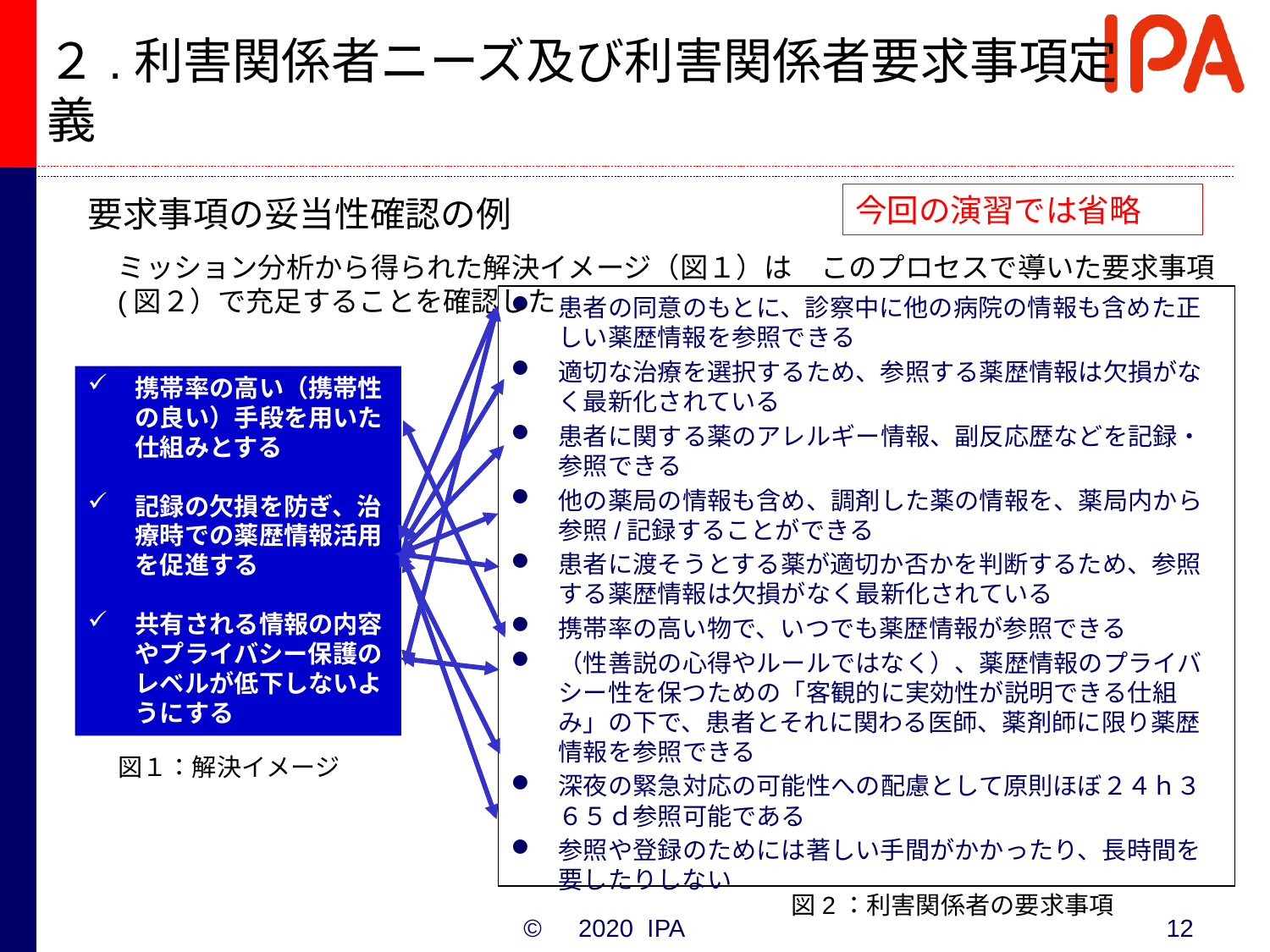

# ２.利害関係者ニーズ及び利害関係者要求事項定義
今回の演習では省略
要求事項の妥当性確認の例
ミッション分析から得られた解決イメージ（図１）は　このプロセスで導いた要求事項(図２）で充足することを確認した
患者の同意のもとに、診察中に他の病院の情報も含めた正しい薬歴情報を参照できる
適切な治療を選択するため、参照する薬歴情報は欠損がなく最新化されている
患者に関する薬のアレルギー情報、副反応歴などを記録・参照できる
他の薬局の情報も含め、調剤した薬の情報を、薬局内から参照/記録することができる
患者に渡そうとする薬が適切か否かを判断するため、参照する薬歴情報は欠損がなく最新化されている
携帯率の高い物で、いつでも薬歴情報が参照できる
（性善説の心得やルールではなく）、薬歴情報のプライバシー性を保つための「客観的に実効性が説明できる仕組み」の下で、患者とそれに関わる医師、薬剤師に限り薬歴情報を参照できる
深夜の緊急対応の可能性への配慮として原則ほぼ２４ｈ３６５ｄ参照可能である
参照や登録のためには著しい手間がかかったり、長時間を要したりしない

携帯率の高い（携帯性の良い）手段を用いた仕組みとする

記録の欠損を防ぎ、治療時での薬歴情報活用を促進する

共有される情報の内容やプライバシー保護のレベルが低下しないようにする
図１：解決イメージ
図2：利害関係者の要求事項
©　2020  IPA
12